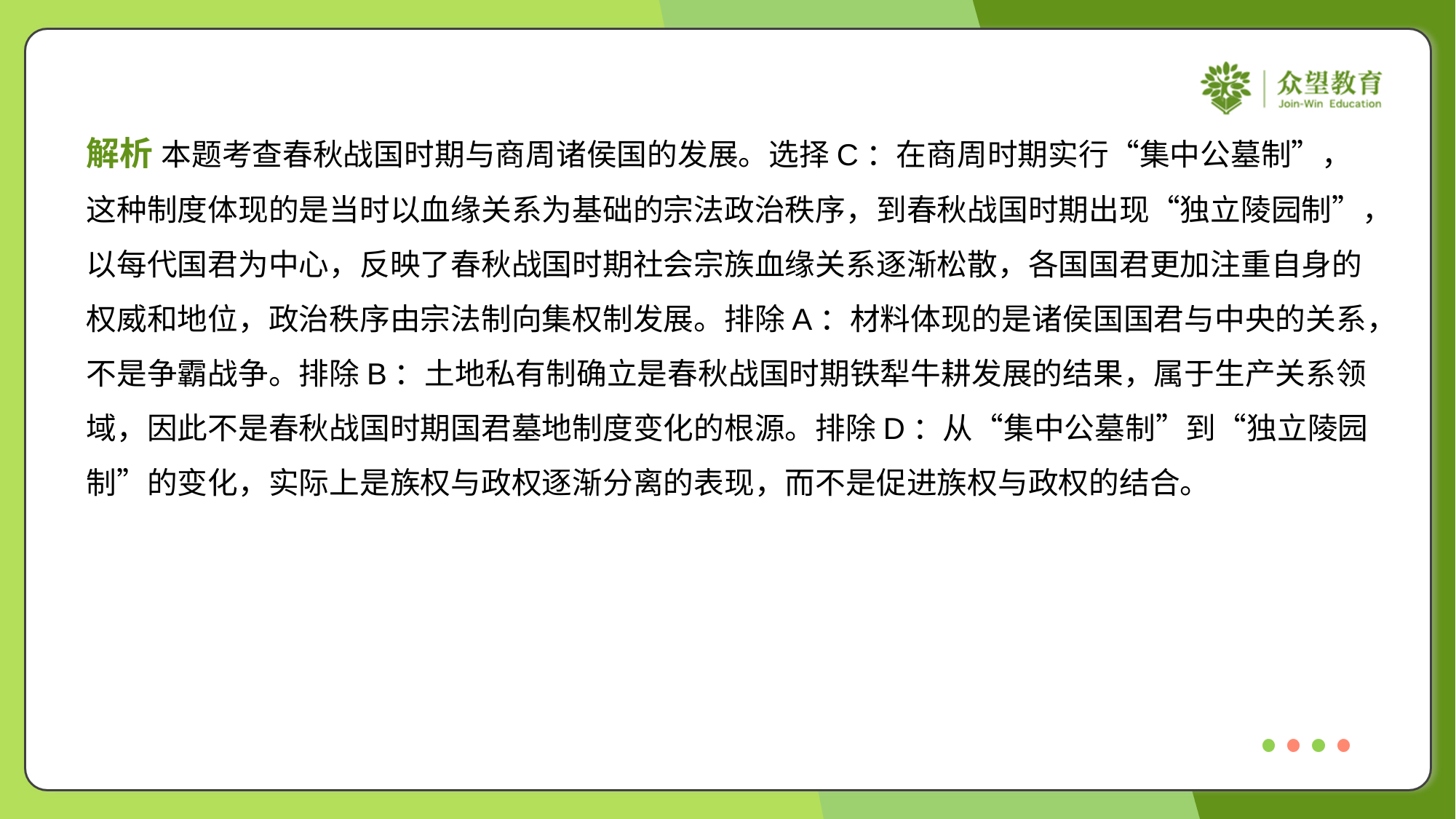

解析 本题考查春秋战国时期与商周诸侯国的发展。选择C：在商周时期实行“集中公墓制”，
这种制度体现的是当时以血缘关系为基础的宗法政治秩序，到春秋战国时期出现“独立陵园制”，
以每代国君为中心，反映了春秋战国时期社会宗族血缘关系逐渐松散，各国国君更加注重自身的
权威和地位，政治秩序由宗法制向集权制发展。排除A：材料体现的是诸侯国国君与中央的关系，
不是争霸战争。排除B：土地私有制确立是春秋战国时期铁犁牛耕发展的结果，属于生产关系领
域，因此不是春秋战国时期国君墓地制度变化的根源。排除D：从“集中公墓制”到“独立陵园
制”的变化，实际上是族权与政权逐渐分离的表现，而不是促进族权与政权的结合。